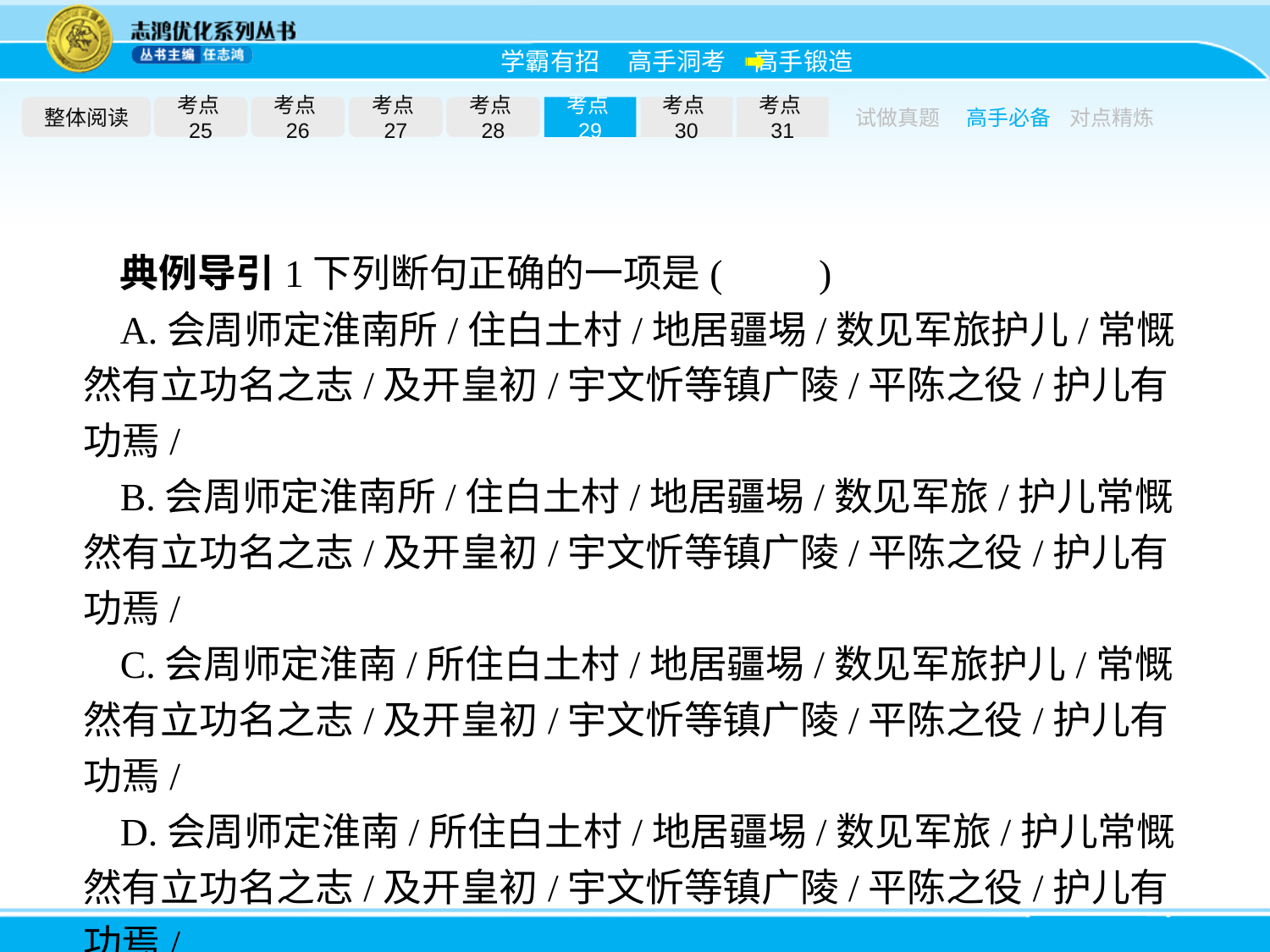

整体阅读
考点25
考点26
考点27
考点28
考点29
考点30
考点31
试做真题
高手必备
对点精炼
典例导引1下列断句正确的一项是(　　)
A.会周师定淮南所/住白土村/地居疆埸/数见军旅护儿/常慨然有立功名之志/及开皇初/宇文忻等镇广陵/平陈之役/护儿有功焉/
B.会周师定淮南所/住白土村/地居疆埸/数见军旅/护儿常慨然有立功名之志/及开皇初/宇文忻等镇广陵/平陈之役/护儿有功焉/
C.会周师定淮南/所住白土村/地居疆埸/数见军旅护儿/常慨然有立功名之志/及开皇初/宇文忻等镇广陵/平陈之役/护儿有功焉/
D.会周师定淮南/所住白土村/地居疆埸/数见军旅/护儿常慨然有立功名之志/及开皇初/宇文忻等镇广陵/平陈之役/护儿有功焉/